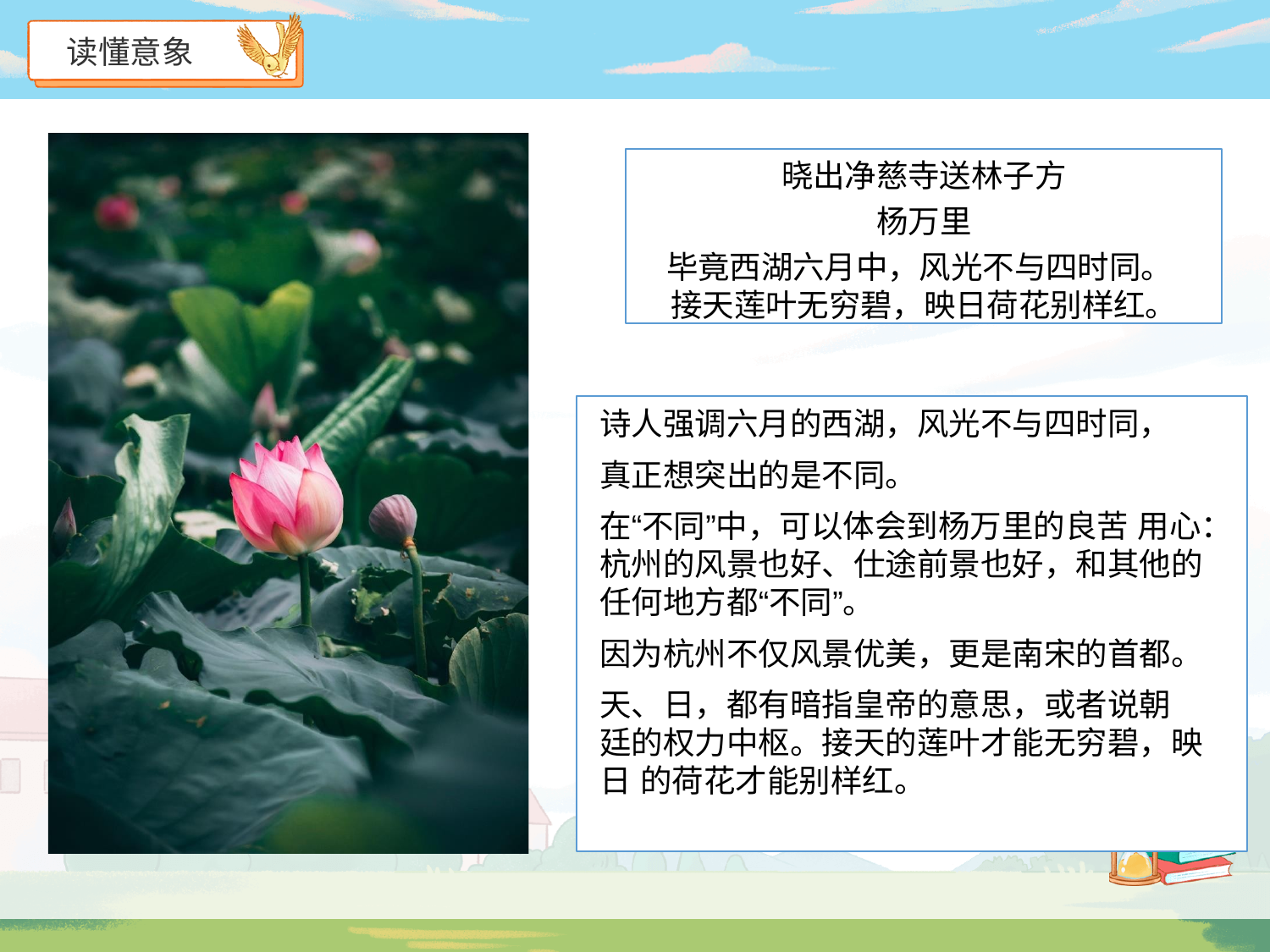

# 读懂意象

晓出净慈寺送林子方
杨万里
毕竟西湖六月中，风光不与四时同。
接天莲叶无穷碧，映日荷花别样红。
诗人强调六月的西湖，风光不与四时同，
真正想突出的是不同。
在“不同”中，可以体会到杨万里的良苦 用心：杭州的风景也好、仕途前景也好，和其他的任何地方都“不同”。
因为杭州不仅风景优美，更是南宋的首都。
天、日，都有暗指皇帝的意思，或者说朝 廷的权力中枢。接天的莲叶才能无穷碧，映日 的荷花才能别样红。